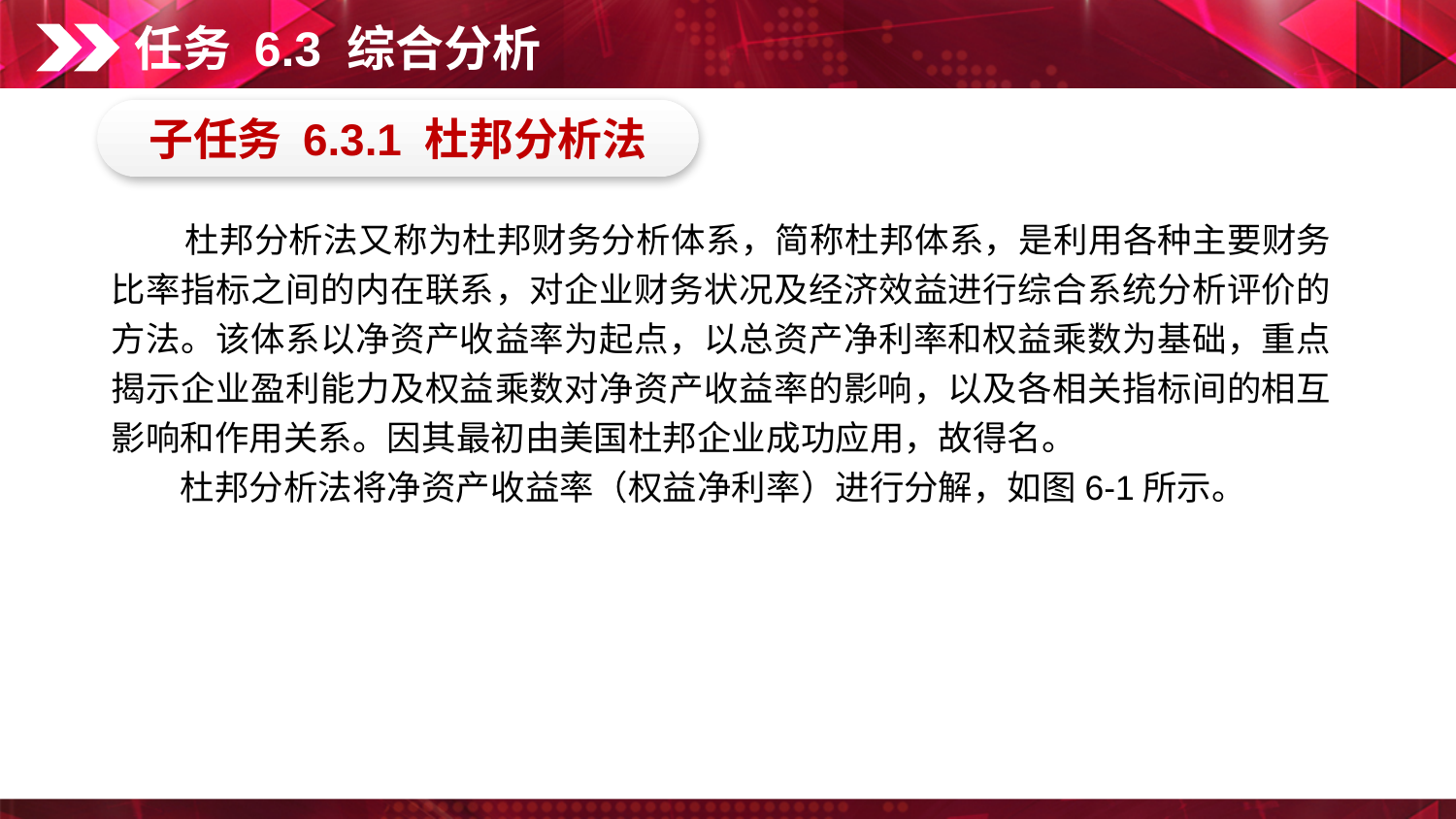

任务 6.3 综合分析

子任务 6.3.1 杜邦分析法
　　杜邦分析法又称为杜邦财务分析体系，简称杜邦体系，是利用各种主要财务比率指标之间的内在联系，对企业财务状况及经济效益进行综合系统分析评价的方法。该体系以净资产收益率为起点，以总资产净利率和权益乘数为基础，重点揭示企业盈利能力及权益乘数对净资产收益率的影响，以及各相关指标间的相互影响和作用关系。因其最初由美国杜邦企业成功应用，故得名。
　　杜邦分析法将净资产收益率（权益净利率）进行分解，如图6-1所示。